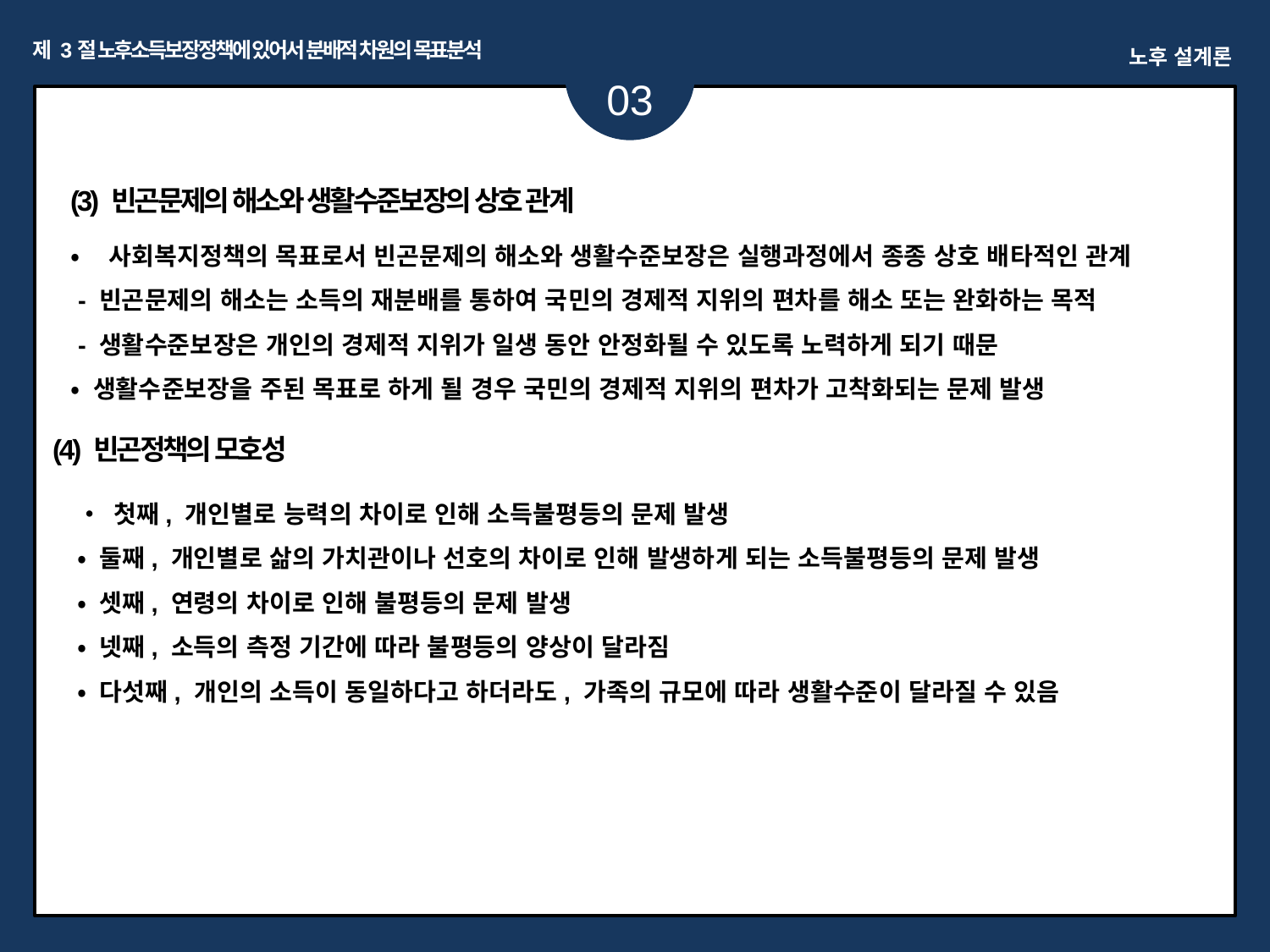

제 3절 노후소득보장정책에 있어서 분배적 차원의 목표분석
노후 설계론
03
ㅏㅏ
(3) 빈곤문제의 해소와 생활수준보장의 상호 관계
• 사회복지정책의 목표로서 빈곤문제의 해소와 생활수준보장은 실행과정에서 종종 상호 배타적인 관계
 - 빈곤문제의 해소는 소득의 재분배를 통하여 국민의 경제적 지위의 편차를 해소 또는 완화하는 목적
 - 생활수준보장은 개인의 경제적 지위가 일생 동안 안정화될 수 있도록 노력하게 되기 때문
• 생활수준보장을 주된 목표로 하게 될 경우 국민의 경제적 지위의 편차가 고착화되는 문제 발생
(4) 빈곤정책의 모호성
• 첫째, 개인별로 능력의 차이로 인해 소득불평등의 문제 발생
• 둘째, 개인별로 삶의 가치관이나 선호의 차이로 인해 발생하게 되는 소득불평등의 문제 발생
• 셋째, 연령의 차이로 인해 불평등의 문제 발생
• 넷째, 소득의 측정 기간에 따라 불평등의 양상이 달라짐
• 다섯째, 개인의 소득이 동일하다고 하더라도, 가족의 규모에 따라 생활수준이 달라질 수 있음